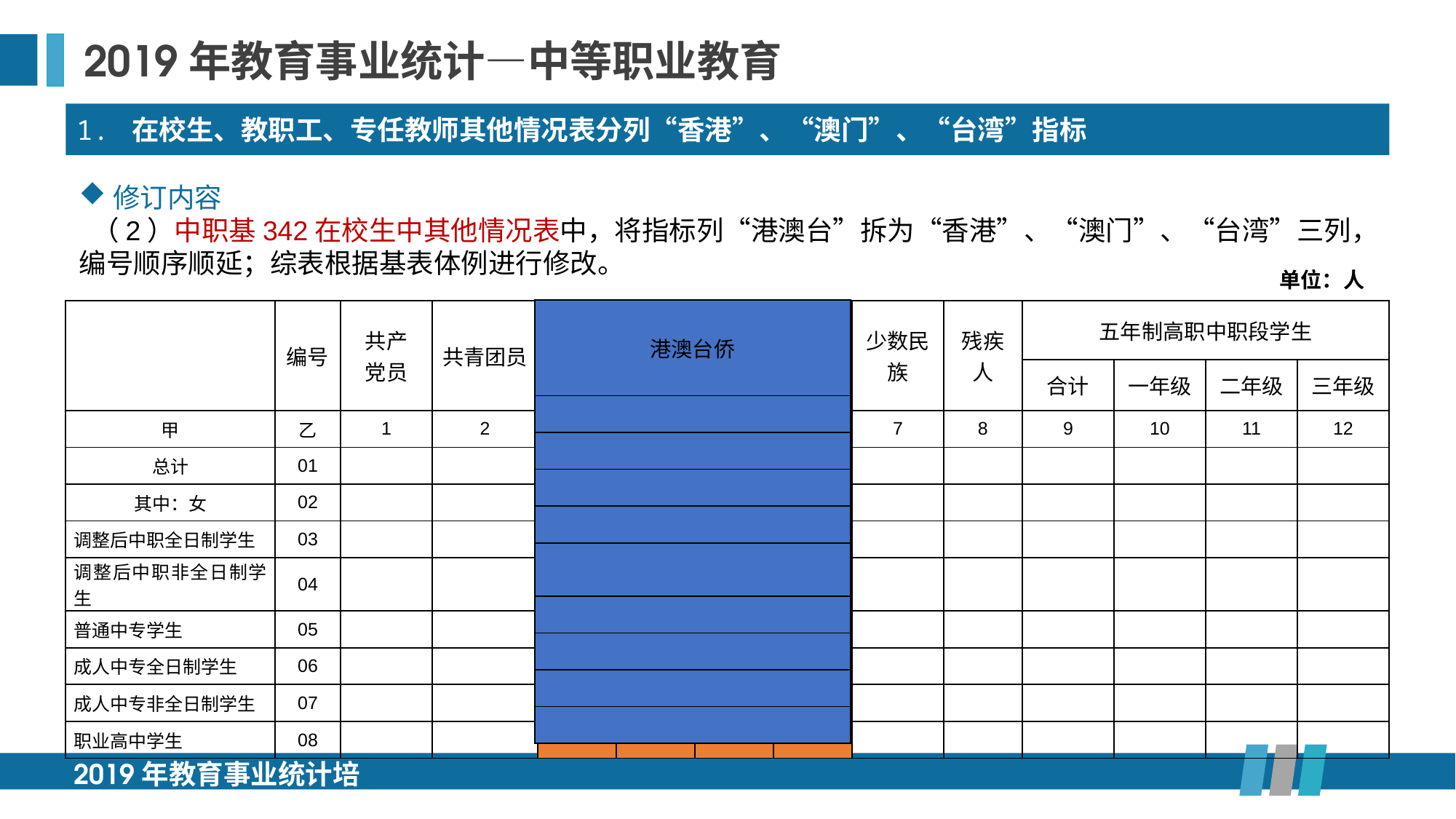

2019年教育事业统计—中等职业教育

1. 在校生、教职工、专任教师其他情况表分列“香港”、“澳门”、“台湾”指标
修订内容
 （2）中职基342在校生中其他情况表中，将指标列“港澳台”拆为“香港”、“澳门”、“台湾”三列，编号顺序顺延；综表根据基表体例进行修改。
单位：人
| 港澳台侨 |
| --- |
|  |
|  |
|  |
|  |
|  |
|  |
|  |
|  |
|  |
|  | 编号 | 共产 党员 | 共青团员 | 香港 | 澳门 | 台湾 | 华侨 | 少数民族 | 残疾人 | 五年制高职中职段学生 |  |  |  |
| --- | --- | --- | --- | --- | --- | --- | --- | --- | --- | --- | --- | --- | --- |
|  |  |  |  |  |  |  |  |  |  | 合计 | 一年级 | 二年级 | 三年级 |
| 甲 | 乙 | 1 | 2 | 3 | 4 | 5 | 6 | 7 | 8 | 9 | 10 | 11 | 12 |
| 总计 | 01 |  |  |  |  |  |  |  |  |  |  |  |  |
| 其中：女 | 02 |  |  |  |  |  |  |  |  |  |  |  |  |
| 调整后中职全日制学生 | 03 |  |  |  |  |  |  |  |  |  |  |  |  |
| 调整后中职非全日制学生 | 04 |  |  |  |  |  |  |  |  |  |  |  |  |
| 普通中专学生 | 05 |  |  |  |  |  |  |  |  |  |  |  |  |
| 成人中专全日制学生 | 06 |  |  |  |  |  |  |  |  |  |  |  |  |
| 成人中专非全日制学生 | 07 |  |  |  |  |  |  |  |  |  |  |  |  |
| 职业高中学生 | 08 |  |  |  |  |  |  |  |  |  |  |  |  |

2019年教育事业统计培训